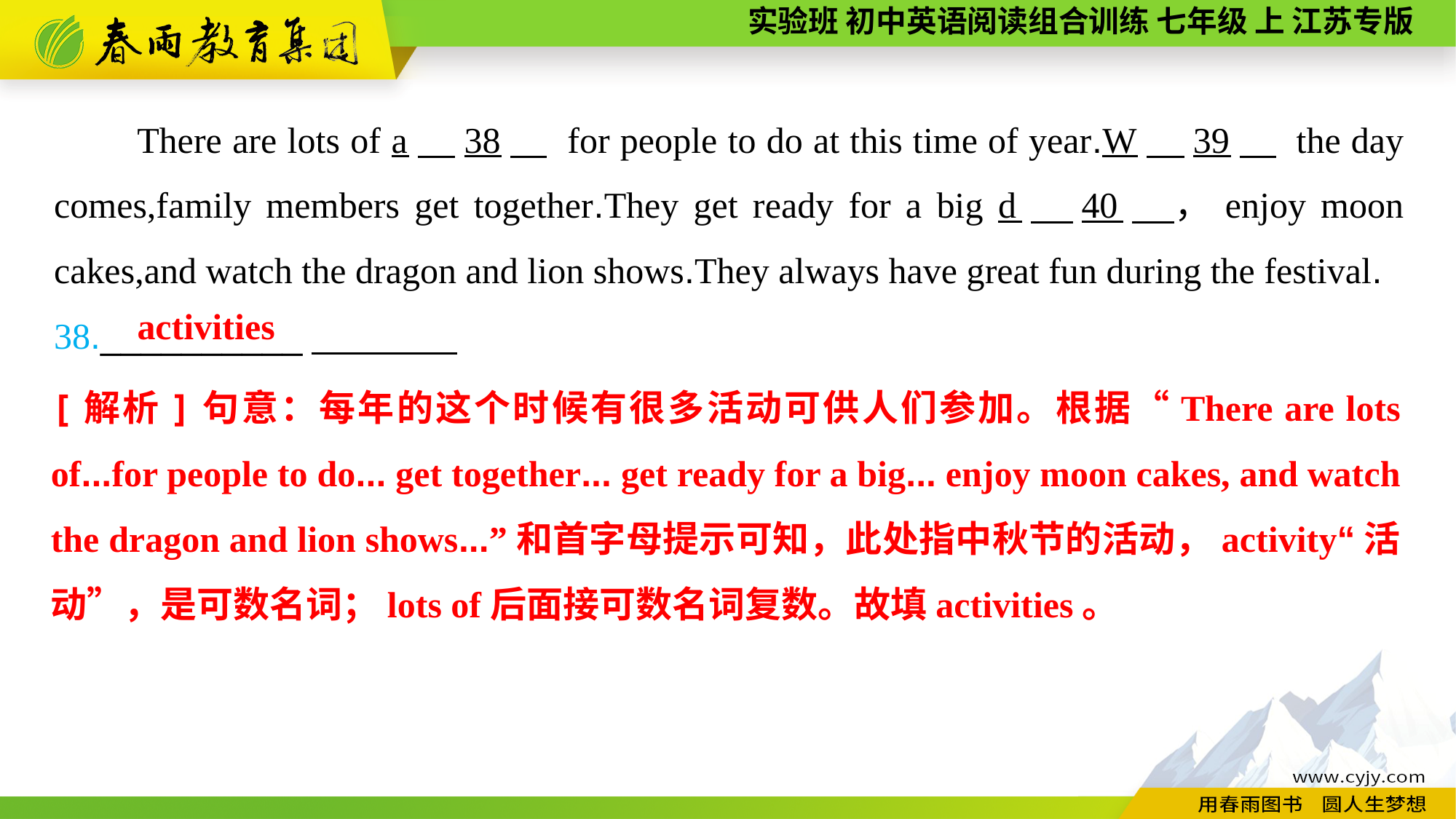

There are lots of a　38　 for people to do at this time of year.W　39　 the day comes,family members get together.They get ready for a big d　40　，enjoy moon cakes,and watch the dragon and lion shows.They always have great fun during the festival.
38.__________
activities
[解析]句意：每年的这个时候有很多活动可供人们参加。根据“There are lots of...for people to do... get together... get ready for a big... enjoy moon cakes, and watch the dragon and lion shows...”和首字母提示可知，此处指中秋节的活动，activity“活动”，是可数名词；lots of后面接可数名词复数。故填activities。